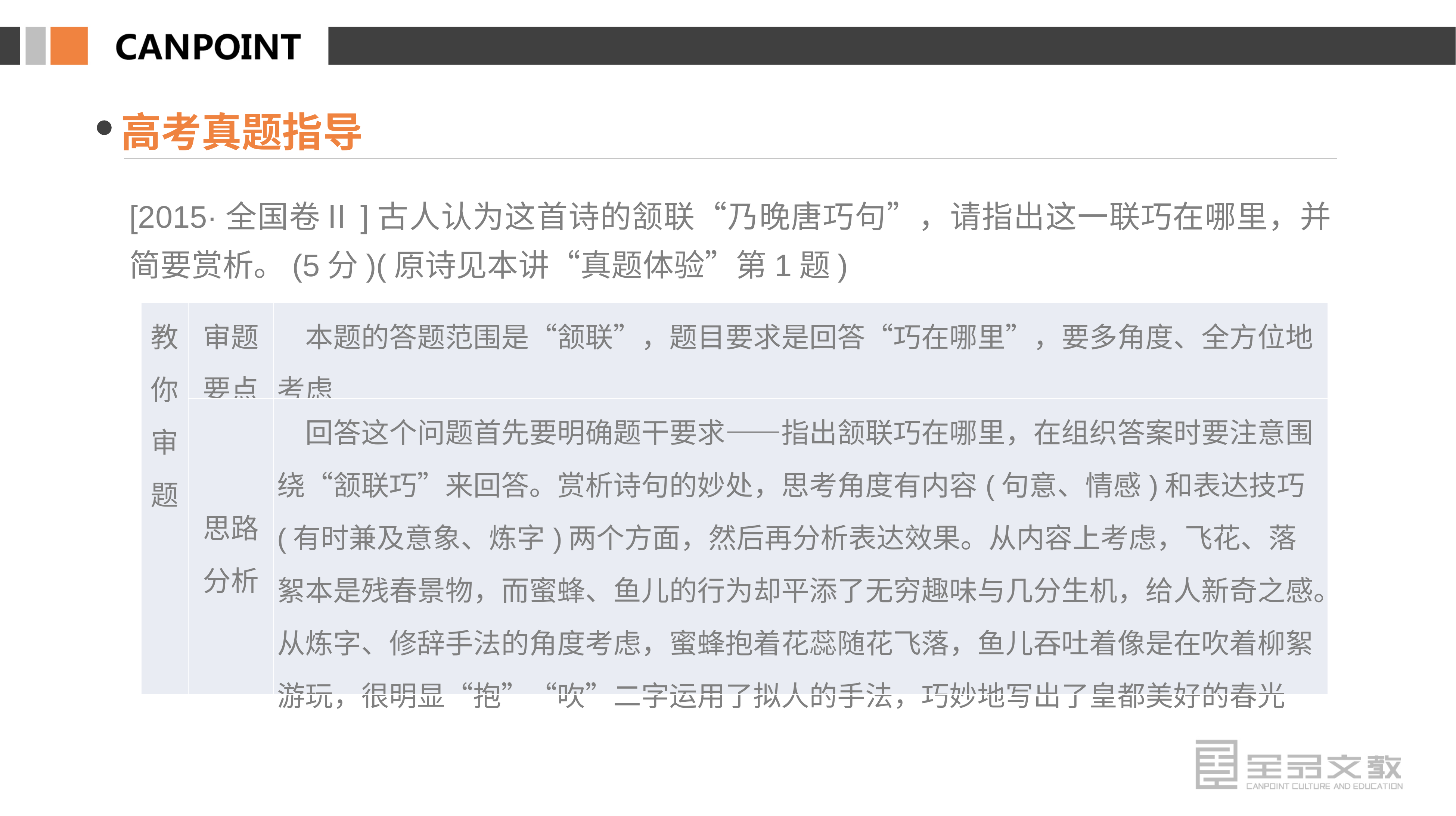

高考真题指导

[2015·全国卷Ⅱ]古人认为这首诗的颔联“乃晚唐巧句”，请指出这一联巧在哪里，并简要赏析。(5分)(原诗见本讲“真题体验”第1题)
| 教你 审题 | 审题要点 | 本题的答题范围是“颔联”，题目要求是回答“巧在哪里”，要多角度、全方位地考虑 |
| --- | --- | --- |
|  | 思路分析 | 回答这个问题首先要明确题干要求——指出颔联巧在哪里，在组织答案时要注意围绕“颔联巧”来回答。赏析诗句的妙处，思考角度有内容(句意、情感)和表达技巧(有时兼及意象、炼字)两个方面，然后再分析表达效果。从内容上考虑，飞花、落絮本是残春景物，而蜜蜂、鱼儿的行为却平添了无穷趣味与几分生机，给人新奇之感。从炼字、修辞手法的角度考虑，蜜蜂抱着花蕊随花飞落，鱼儿吞吐着像是在吹着柳絮游玩，很明显“抱”“吹”二字运用了拟人的手法，巧妙地写出了皇都美好的春光 |